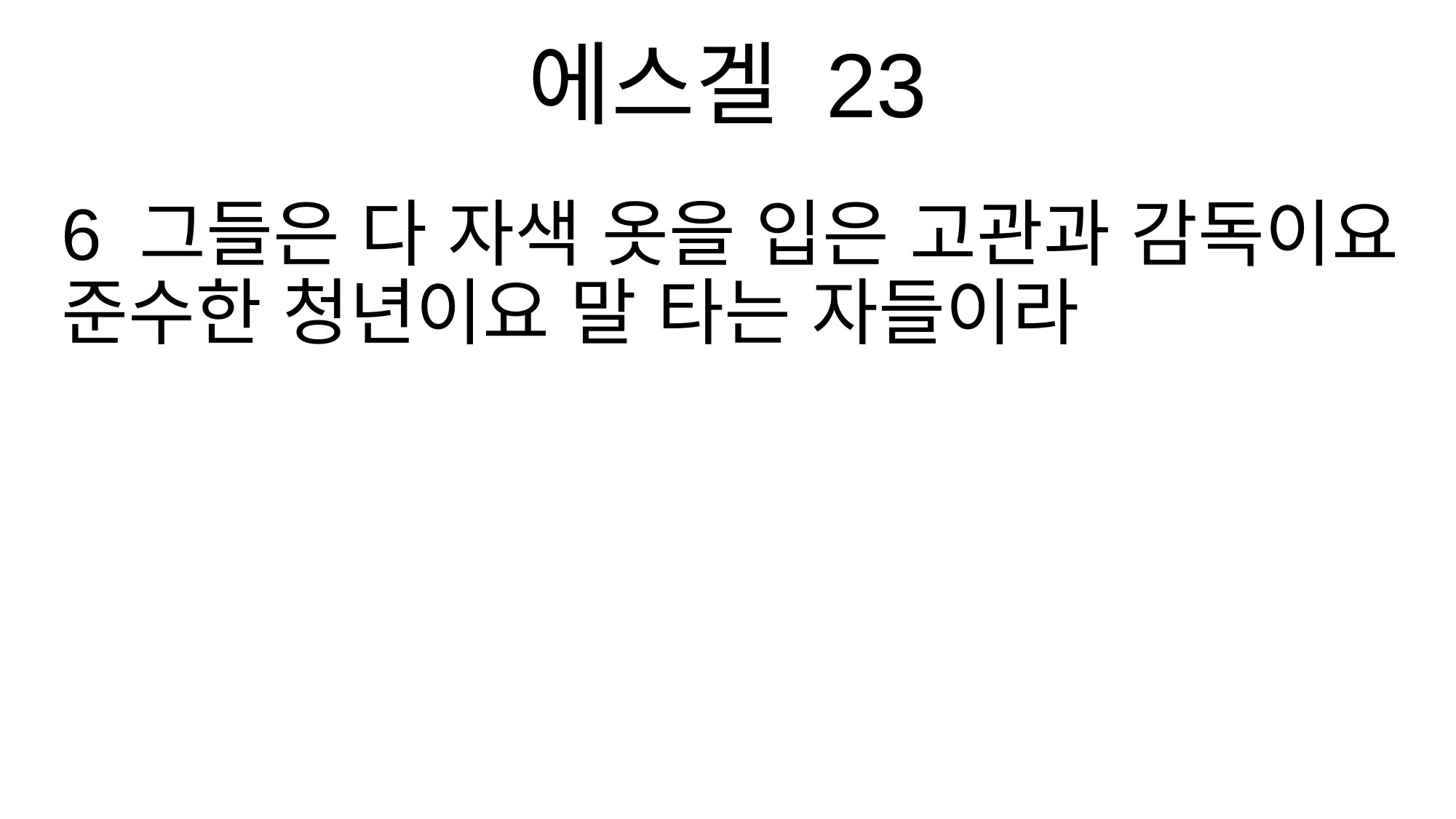

에스겔 23
6 그들은 다 자색 옷을 입은 고관과 감독이요 준수한 청년이요 말 타는 자들이라